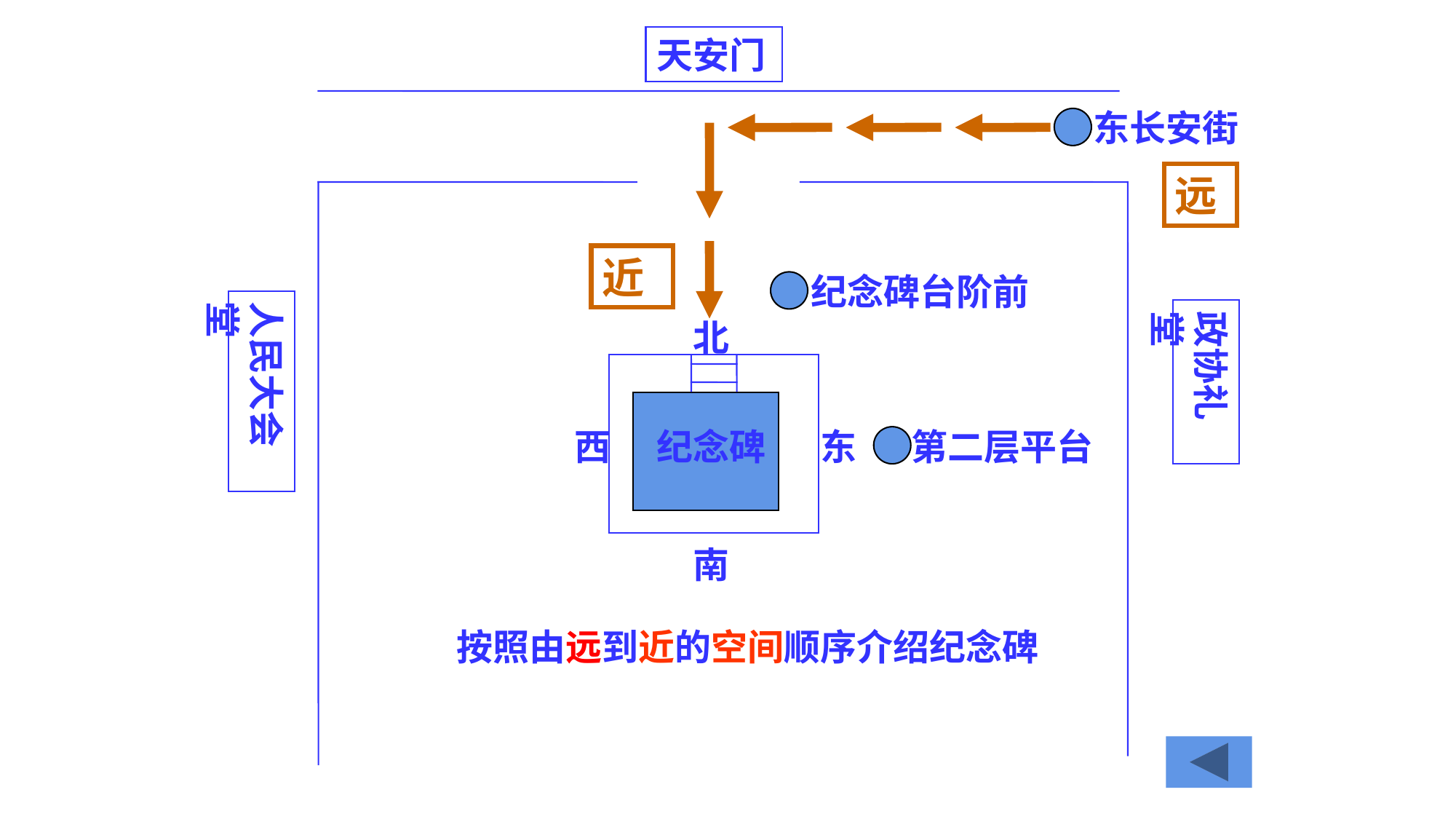

天安门

东长安街

远

近

纪念碑台阶前

人民大会堂
政协礼堂
北

西
纪念碑
东
第二层平台

南
按照由远到近的空间顺序介绍纪念碑